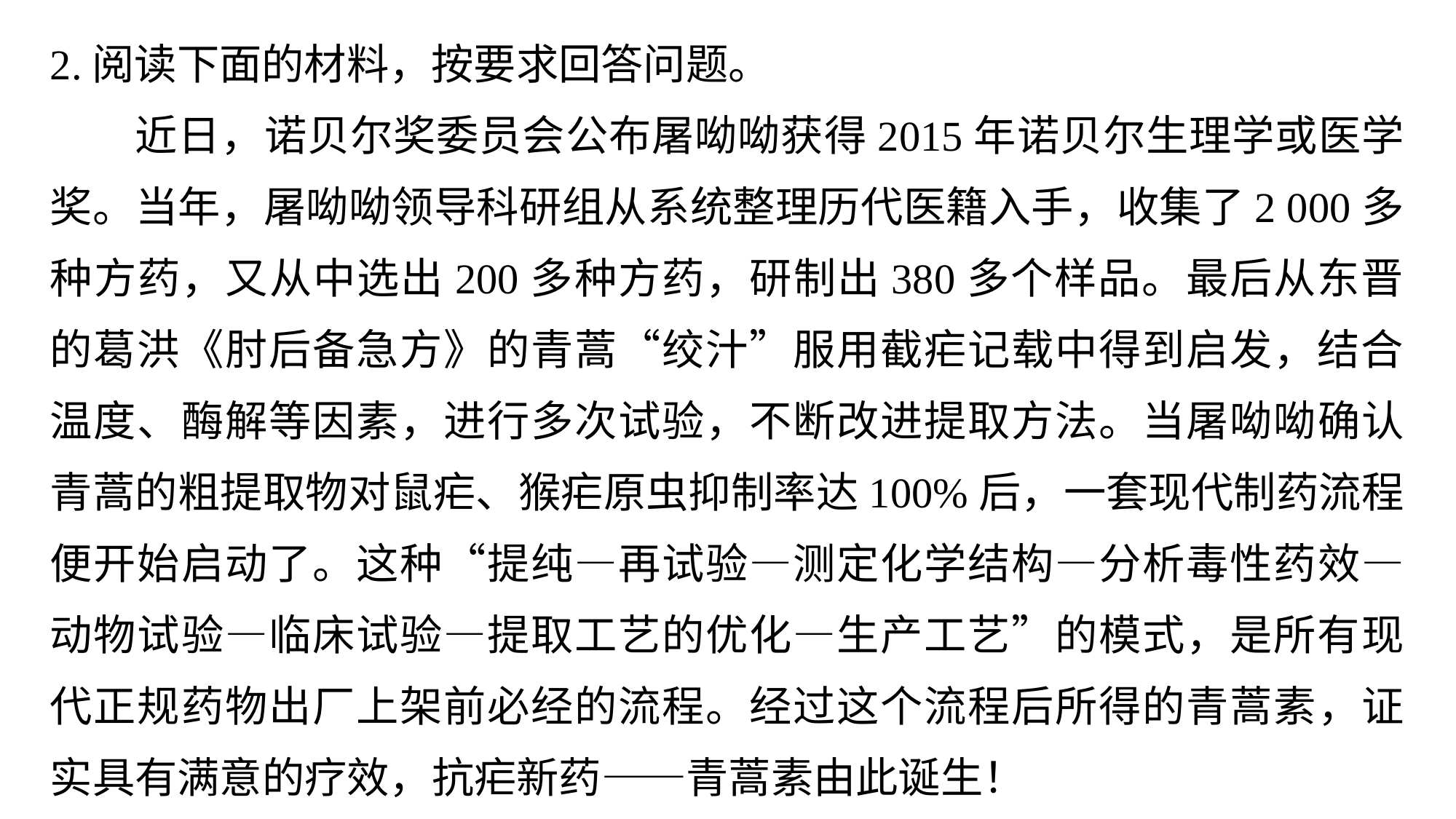

2.阅读下面的材料，按要求回答问题。
近日，诺贝尔奖委员会公布屠呦呦获得2015年诺贝尔生理学或医学奖。当年，屠呦呦领导科研组从系统整理历代医籍入手，收集了2 000多种方药，又从中选出200多种方药，研制出380多个样品。最后从东晋的葛洪《肘后备急方》的青蒿“绞汁”服用截疟记载中得到启发，结合温度、酶解等因素，进行多次试验，不断改进提取方法。当屠呦呦确认青蒿的粗提取物对鼠疟、猴疟原虫抑制率达100%后，一套现代制药流程便开始启动了。这种“提纯—再试验—测定化学结构—分析毒性药效—动物试验—临床试验—提取工艺的优化—生产工艺”的模式，是所有现代正规药物出厂上架前必经的流程。经过这个流程后所得的青蒿素，证实具有满意的疗效，抗疟新药——青蒿素由此诞生！